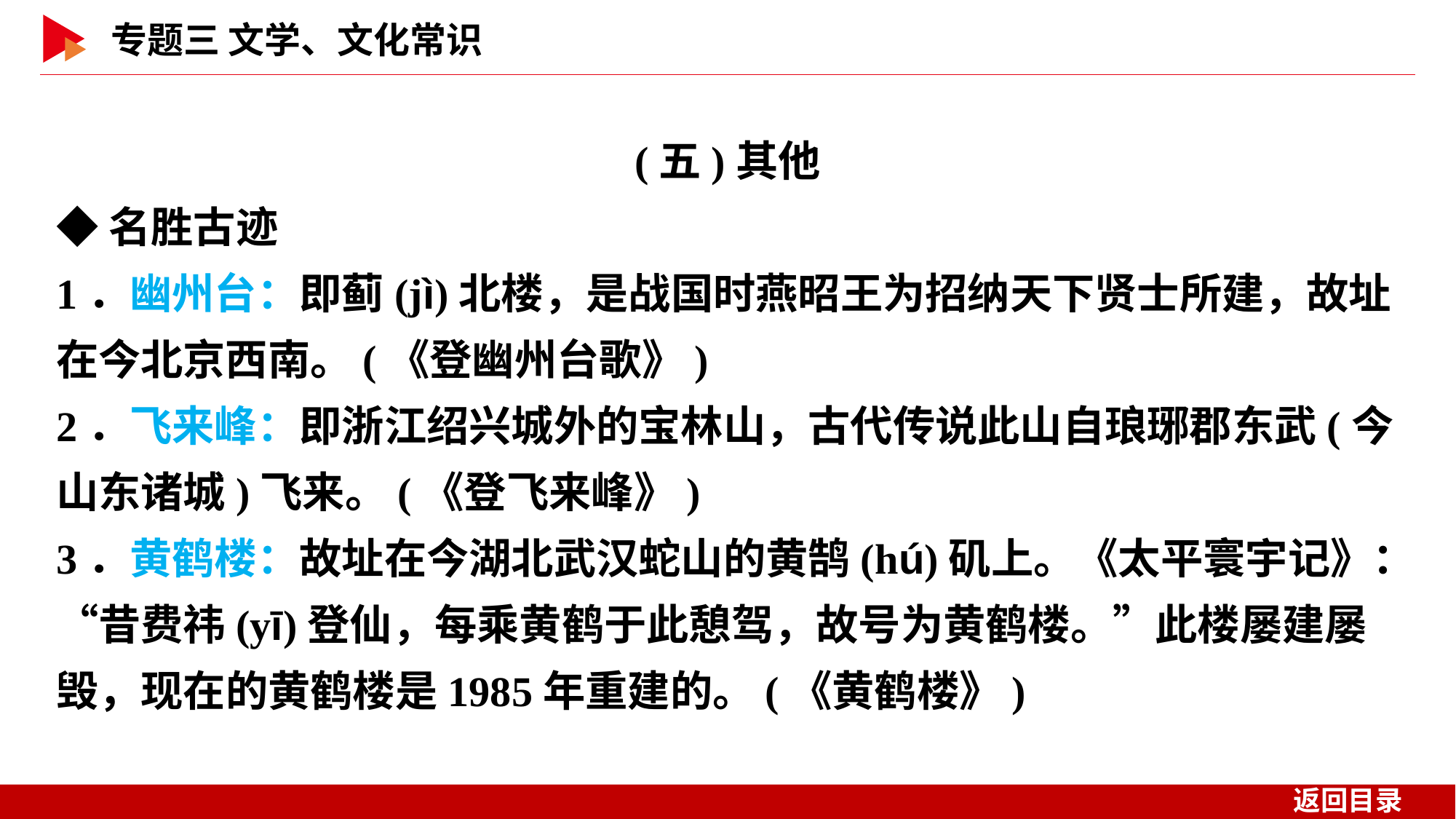

(五)其他
◆名胜古迹
1．幽州台：即蓟(jì)北楼，是战国时燕昭王为招纳天下贤士所建，故址在今北京西南。(《登幽州台歌》)
2．飞来峰：即浙江绍兴城外的宝林山，古代传说此山自琅琊郡东武(今山东诸城)飞来。(《登飞来峰》)
3．黄鹤楼：故址在今湖北武汉蛇山的黄鹄(hú)矶上。《太平寰宇记》：“昔费祎(yī)登仙，每乘黄鹤于此憩驾，故号为黄鹤楼。”此楼屡建屡毁，现在的黄鹤楼是1985年重建的。(《黄鹤楼》)